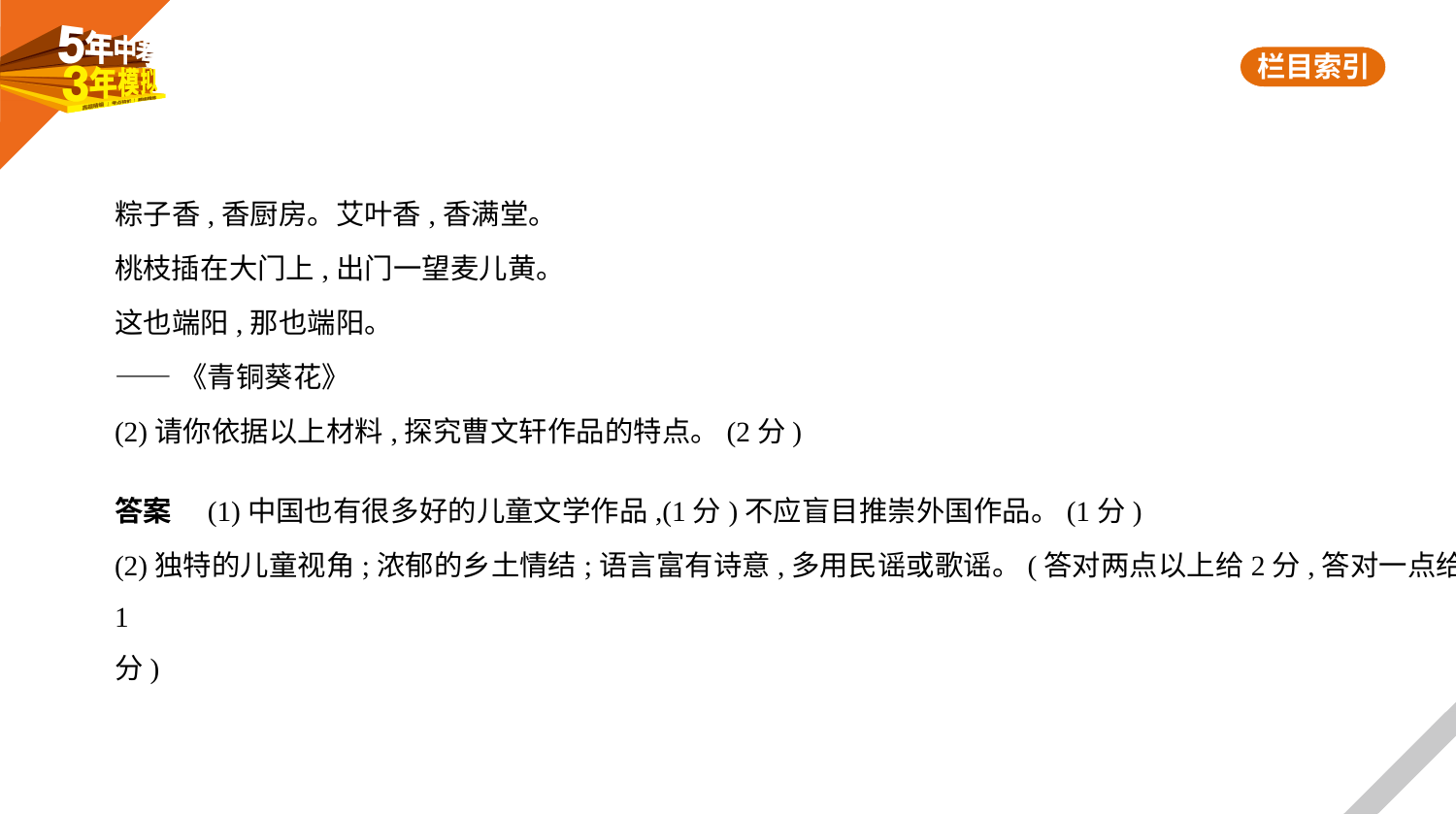

粽子香,香厨房。艾叶香,香满堂。
桃枝插在大门上,出门一望麦儿黄。
这也端阳,那也端阳。
——《青铜葵花》
(2)请你依据以上材料,探究曹文轩作品的特点。(2分)
答案　(1)中国也有很多好的儿童文学作品,(1分)不应盲目推崇外国作品。(1分)
(2)独特的儿童视角;浓郁的乡土情结;语言富有诗意,多用民谣或歌谣。(答对两点以上给2分,答对一点给1
分)